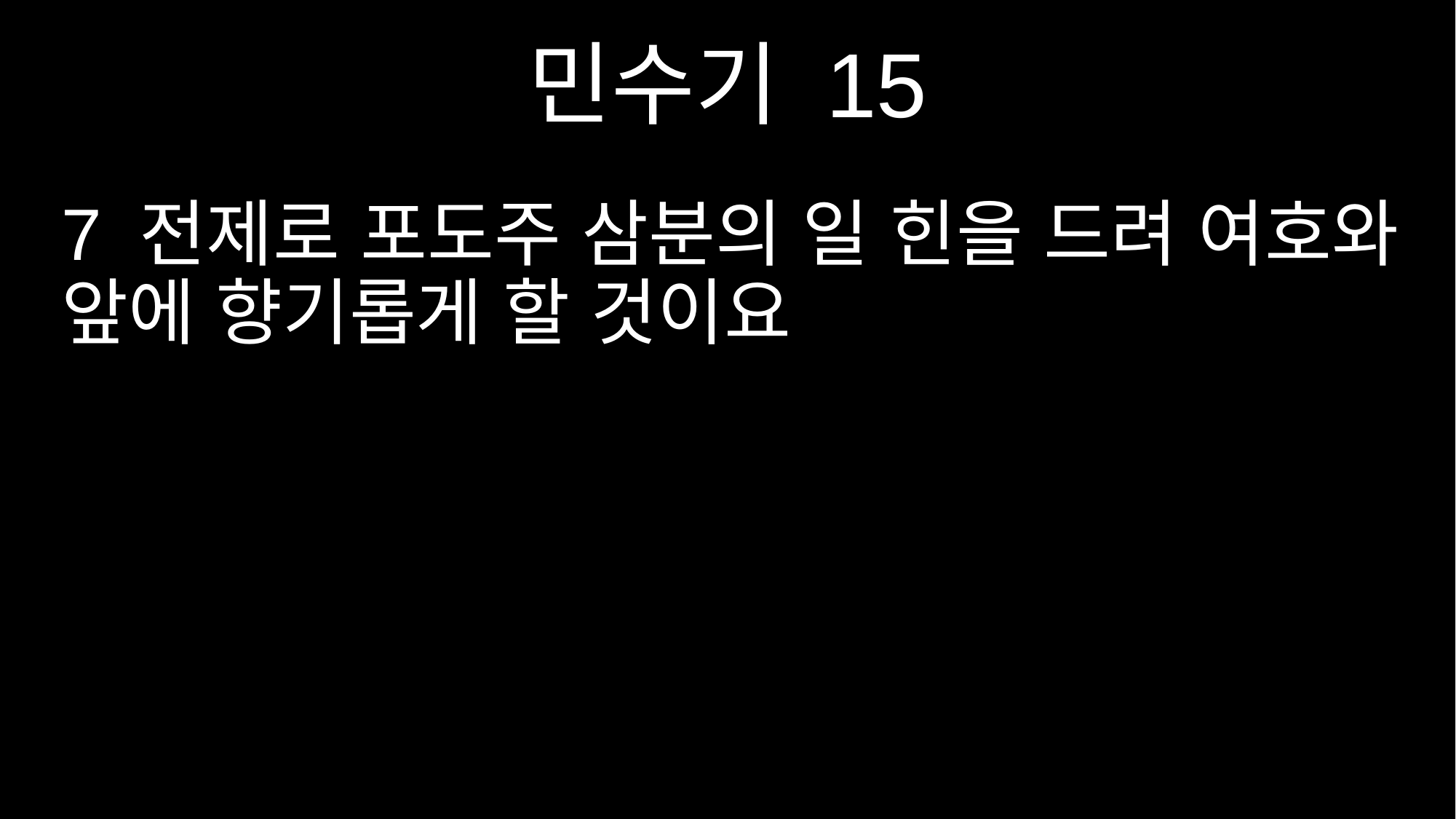

민수기 15
7 전제로 포도주 삼분의 일 힌을 드려 여호와 앞에 향기롭게 할 것이요